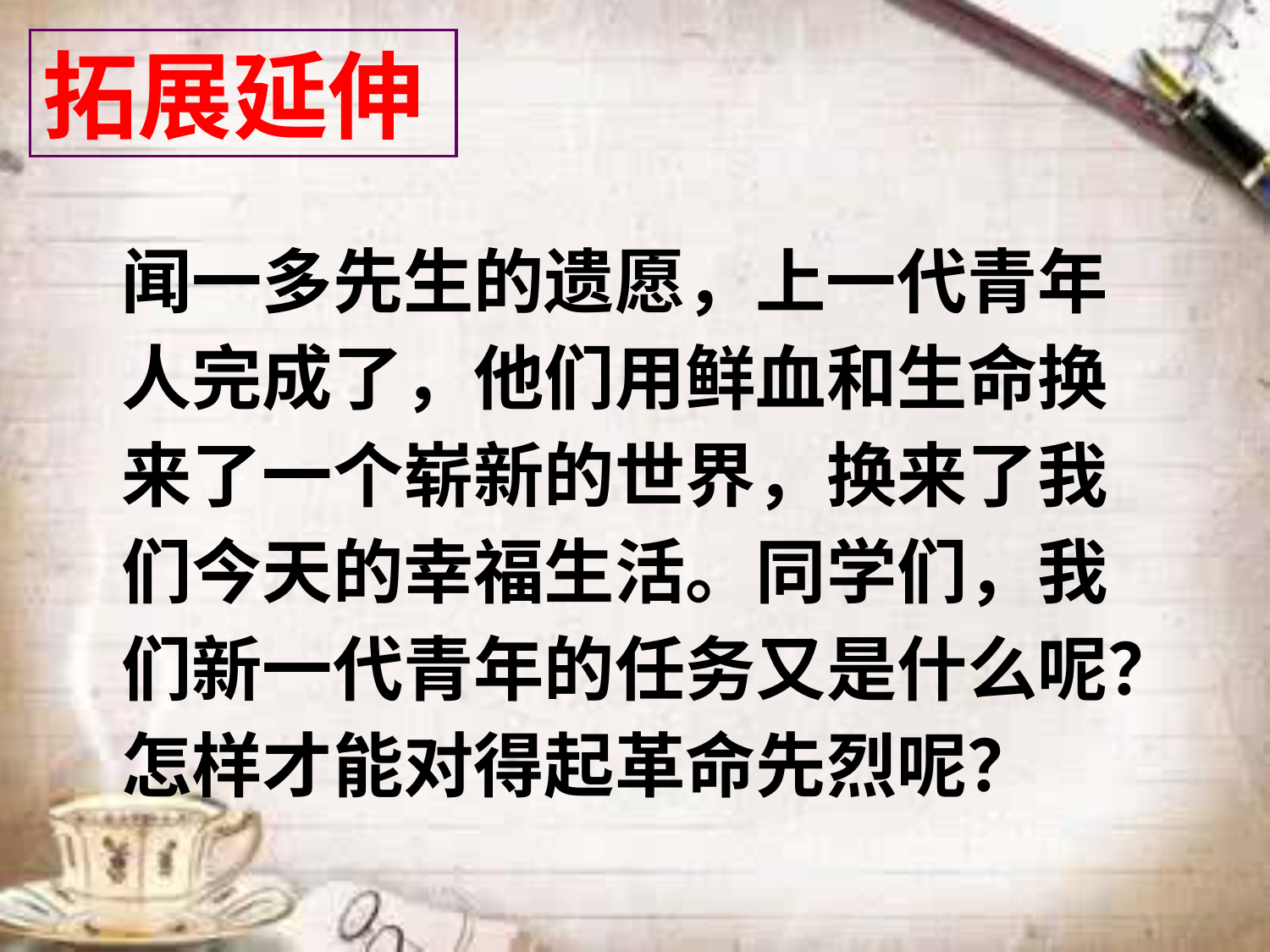

拓展延伸
闻一多先生的遗愿，上一代青年人完成了，他们用鲜血和生命换来了一个崭新的世界，换来了我们今天的幸福生活。同学们，我们新一代青年的任务又是什么呢？怎样才能对得起革命先烈呢？